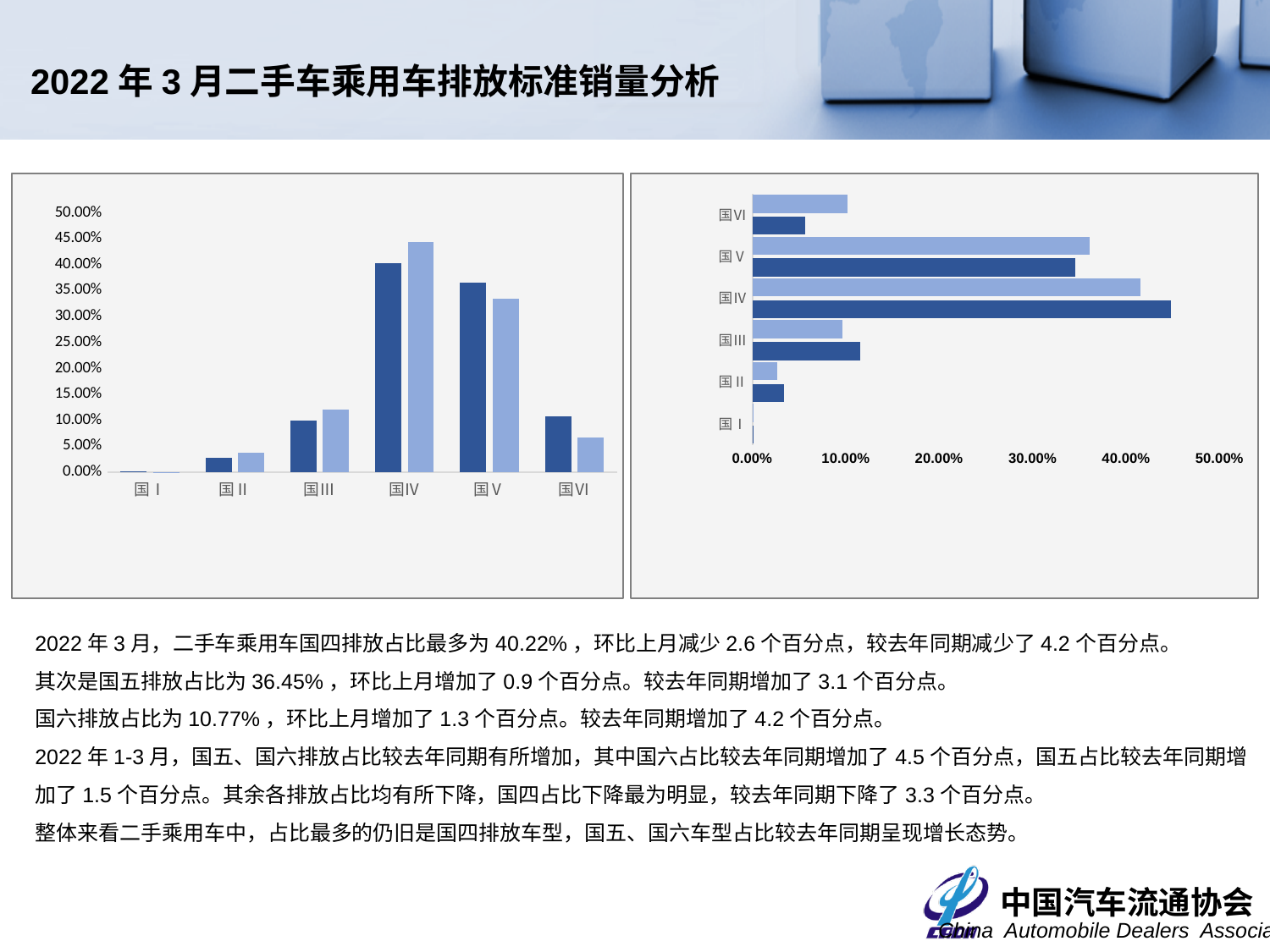

2022年3月二手车乘用车排放标准销量分析

### Chart

| Category | 2022.3 | 2021.3 |
|---|---|---|
| 国Ⅰ | 0.0001928018534263418 | 0.00018685302141335626 |
| 国Ⅱ | 0.02689743889603555 | 0.036361597967039125 |
| 国Ⅲ | 0.09858812150941726 | 0.1196772840705723 |
| 国Ⅳ | 0.4021783448751055 | 0.4444735104699976 |
| 国Ⅴ | 0.36445239532597734 | 0.3337527145591722 |
| 国Ⅵ | 0.107690897540038 | 0.06554803991180537 |

### Chart

| Category | 2021.1-3 | 2022.1-3 |
|---|---|---|
| 国Ⅰ | 0.00019983341886203662 | 0.00019414908130753635 |
| 国Ⅱ | 0.03391732651661575 | 0.026219571066959393 |
| 国Ⅲ | 0.11551170943901164 | 0.0962780046931605 |
| 国Ⅳ | 0.4481384318032488 | 0.4152439561915716 |
| 国Ⅴ | 0.3454320478449165 | 0.3606870148896604 |
| 国Ⅵ | 0.05680065097734528 | 0.1013773040773406 |
2022年3月，二手车乘用车国四排放占比最多为40.22%，环比上月减少2.6个百分点，较去年同期减少了4.2个百分点。
其次是国五排放占比为36.45%，环比上月增加了0.9个百分点。较去年同期增加了3.1个百分点。
国六排放占比为10.77%，环比上月增加了1.3个百分点。较去年同期增加了4.2个百分点。
2022年1-3月，国五、国六排放占比较去年同期有所增加，其中国六占比较去年同期增加了4.5个百分点，国五占比较去年同期增加了1.5个百分点。其余各排放占比均有所下降，国四占比下降最为明显，较去年同期下降了3.3个百分点。
整体来看二手乘用车中，占比最多的仍旧是国四排放车型，国五、国六车型占比较去年同期呈现增长态势。